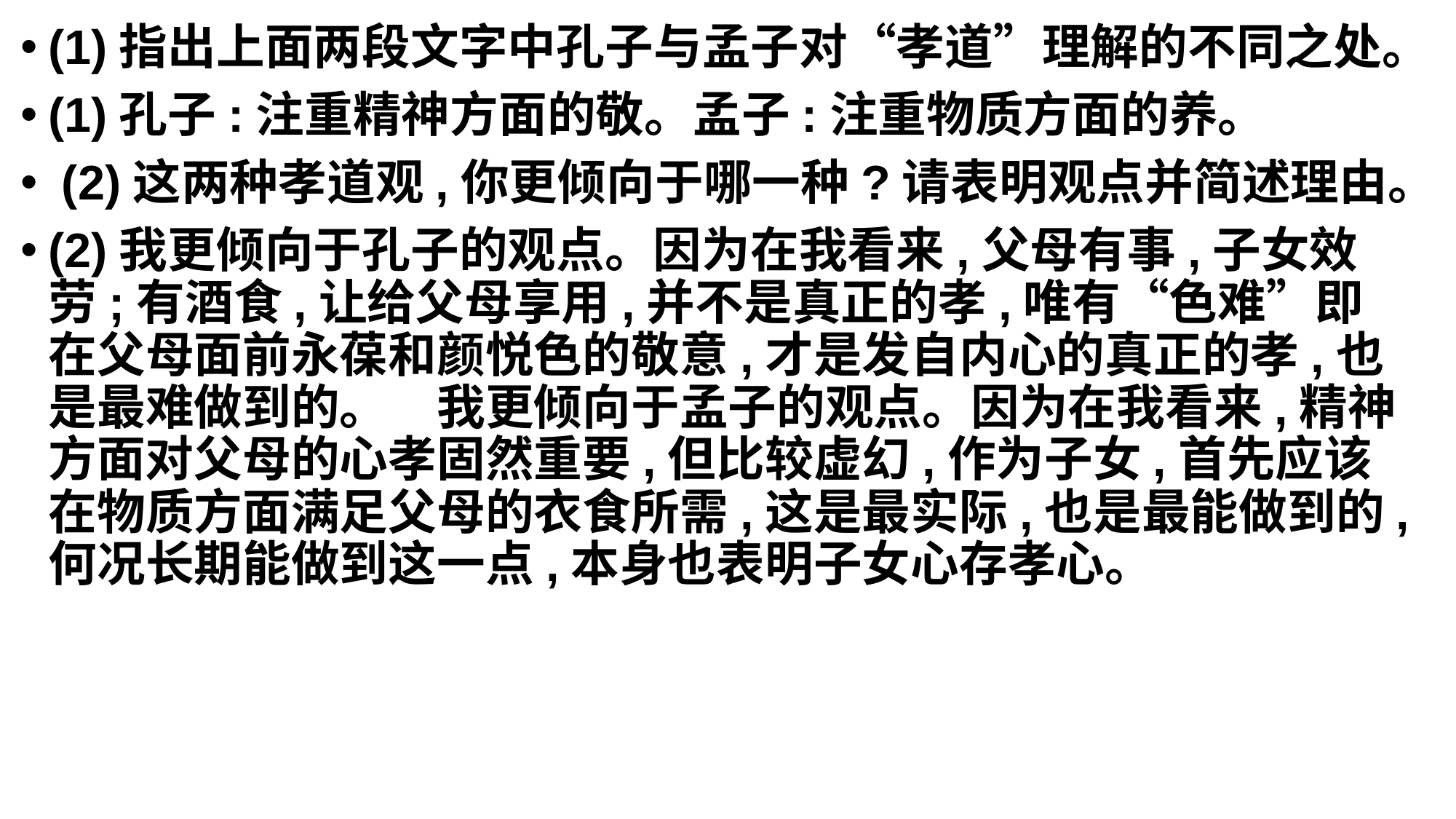

(1)指出上面两段文字中孔子与孟子对“孝道”理解的不同之处。
(1)孔子:注重精神方面的敬。孟子:注重物质方面的养。
 (2)这两种孝道观,你更倾向于哪一种?请表明观点并简述理由。
(2)我更倾向于孔子的观点。因为在我看来,父母有事,子女效劳;有酒食,让给父母享用,并不是真正的孝,唯有“色难”即在父母面前永葆和颜悦色的敬意,才是发自内心的真正的孝,也是最难做到的。　我更倾向于孟子的观点。因为在我看来,精神方面对父母的心孝固然重要,但比较虚幻,作为子女,首先应该在物质方面满足父母的衣食所需,这是最实际,也是最能做到的,何况长期能做到这一点,本身也表明子女心存孝心。

#